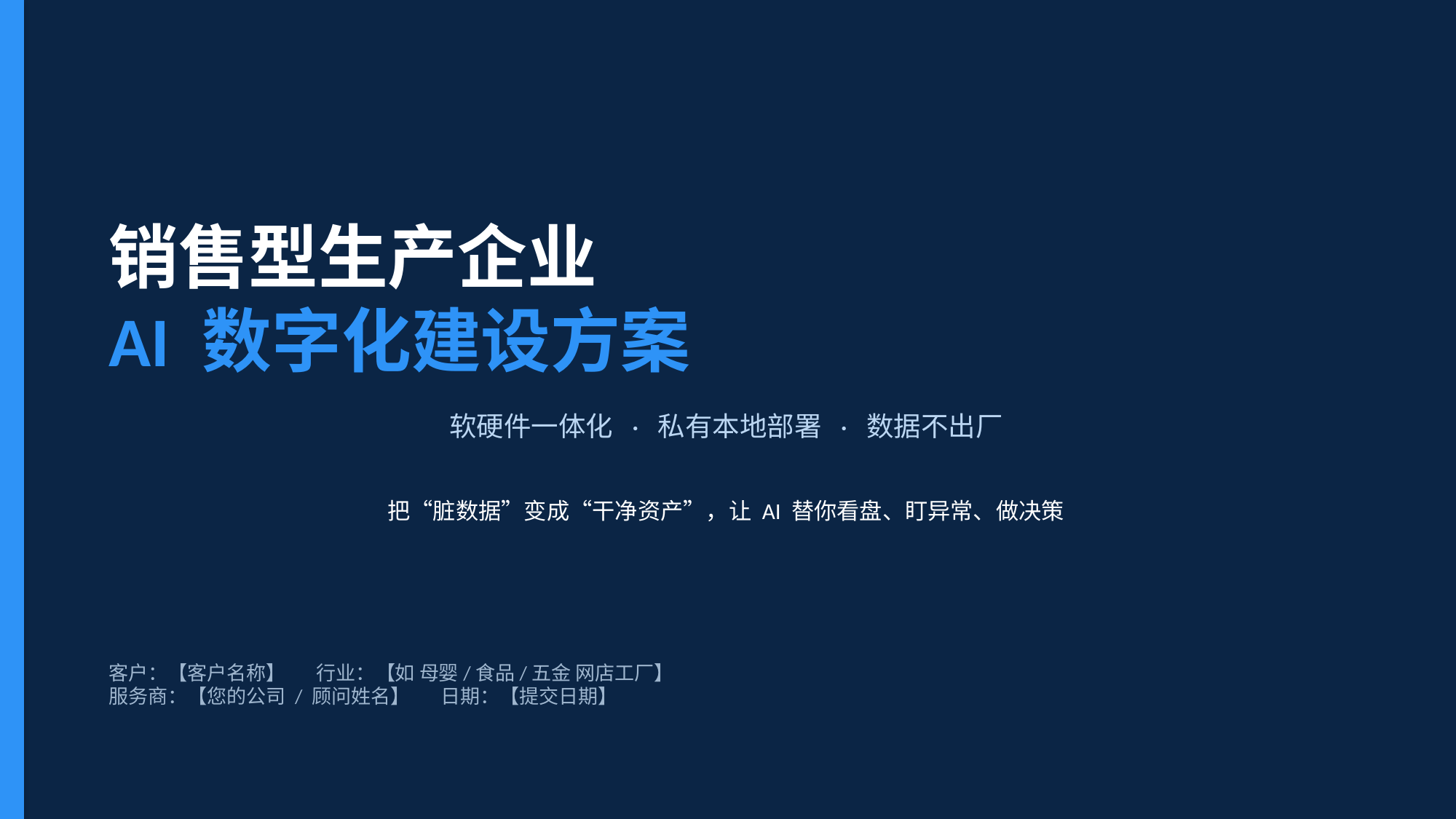

销售型生产企业
AI 数字化建设方案
软硬件一体化  ·  私有本地部署  ·  数据不出厂
把“脏数据”变成“干净资产”，让 AI 替你看盘、盯异常、做决策
客户：【客户名称】       行业：【如 母婴/食品/五金 网店工厂】
服务商：【您的公司 / 顾问姓名】       日期：【提交日期】